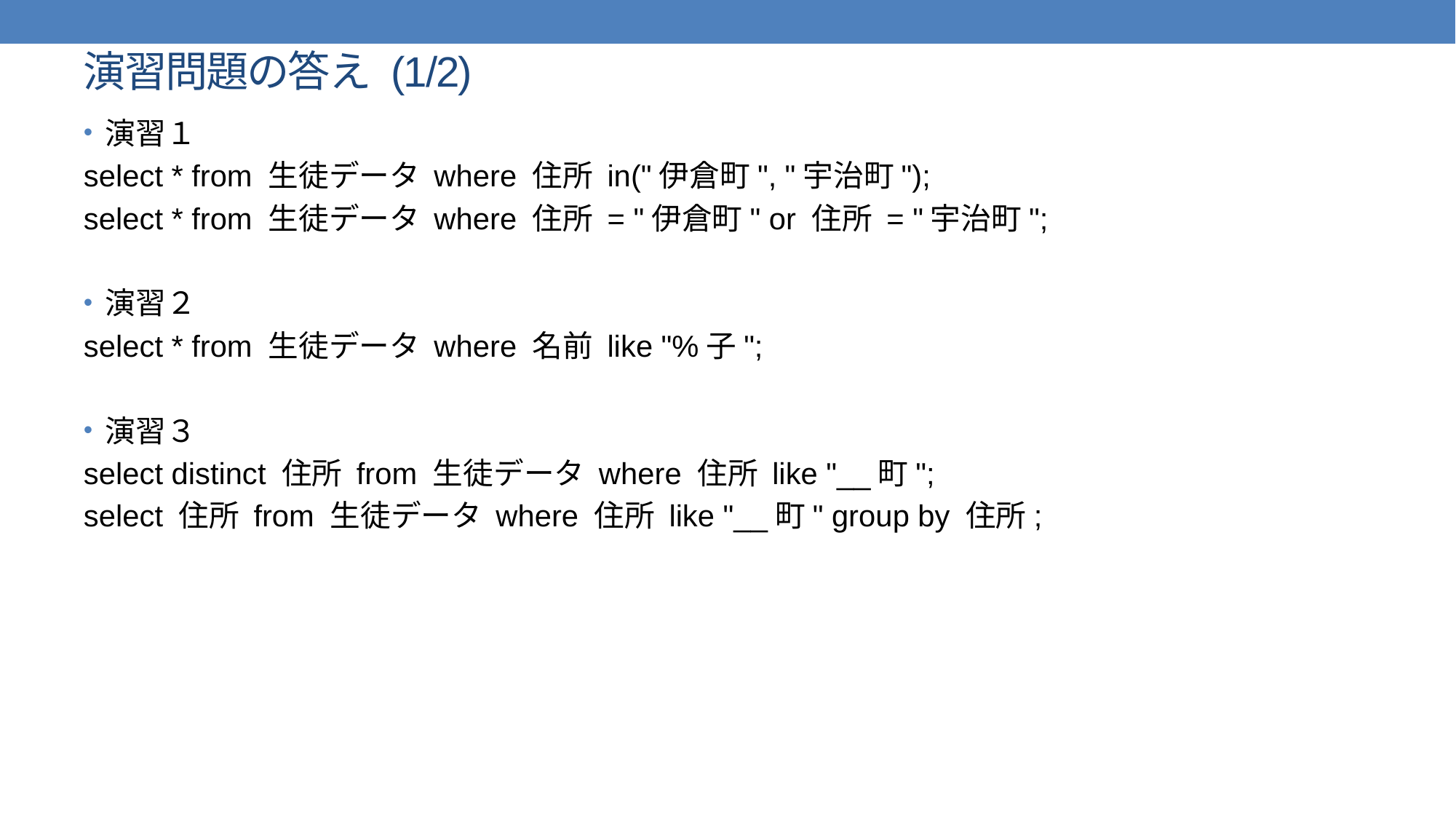

# 演習問題の答え (1/2)
演習１
select * from 生徒データ where 住所 in("伊倉町", "宇治町");
select * from 生徒データ where 住所 = "伊倉町" or 住所 = "宇治町";

演習２
select * from 生徒データ where 名前 like "%子";

演習３
select distinct 住所 from 生徒データ where 住所 like "__町";
select 住所 from 生徒データ where 住所 like "__町" group by 住所;